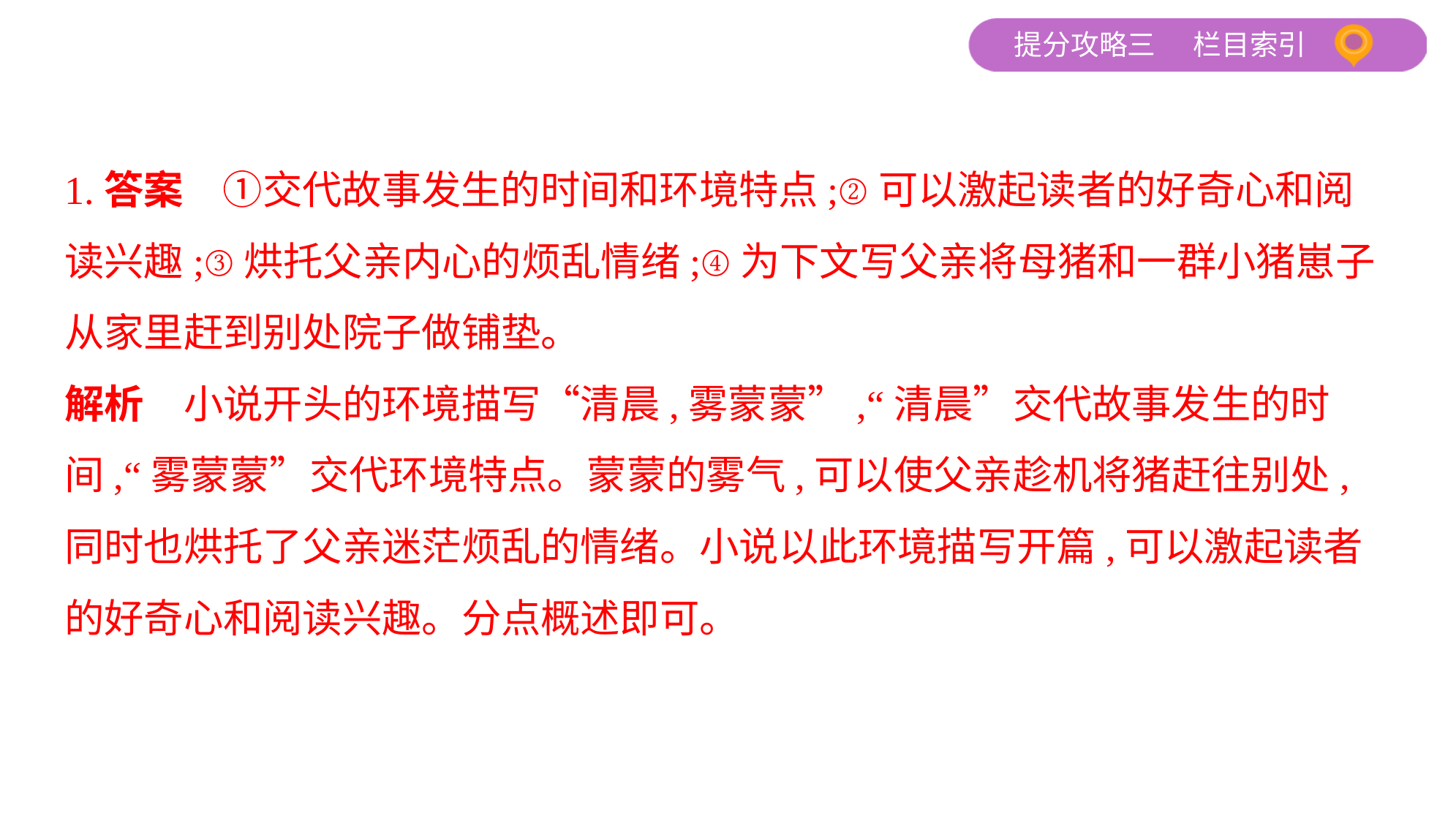

1.答案　①交代故事发生的时间和环境特点;②可以激起读者的好奇心和阅
读兴趣;③烘托父亲内心的烦乱情绪;④为下文写父亲将母猪和一群小猪崽子
从家里赶到别处院子做铺垫。
解析　小说开头的环境描写“清晨,雾蒙蒙”,“清晨”交代故事发生的时
间,“雾蒙蒙”交代环境特点。蒙蒙的雾气,可以使父亲趁机将猪赶往别处,
同时也烘托了父亲迷茫烦乱的情绪。小说以此环境描写开篇,可以激起读者
的好奇心和阅读兴趣。分点概述即可。